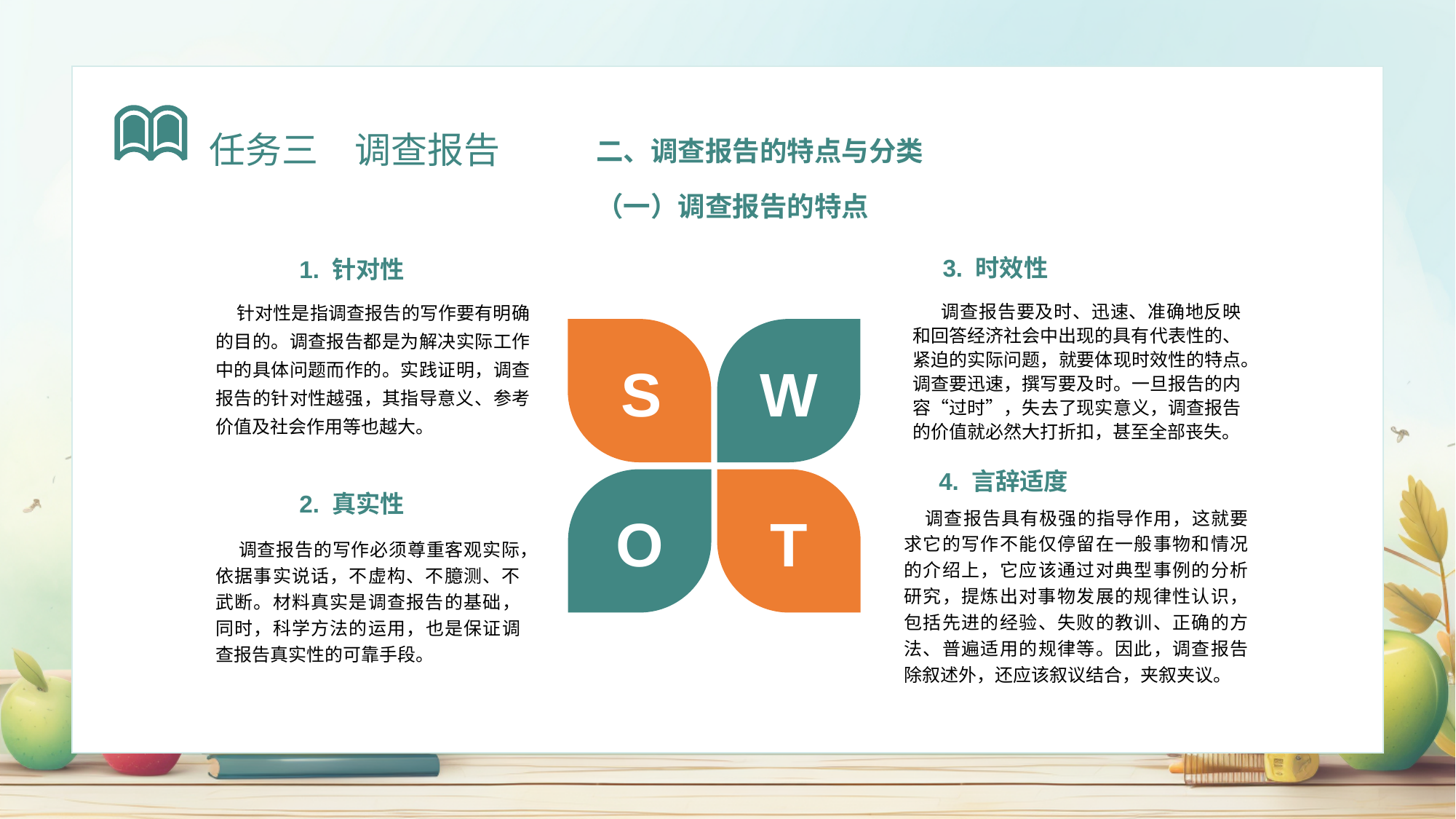

二、调查报告的特点与分类
（一）调查报告的特点
任务三　调查报告

3. 时效性
      调查报告要及时、迅速、准确地反映和回答经济社会中出现的具有代表性的、紧迫的实际问题，就要体现时效性的特点。调查要迅速，撰写要及时。一旦报告的内容“过时”，失去了现实意义，调查报告的价值就必然大打折扣，甚至全部丧失。
1. 针对性
    针对性是指调查报告的写作要有明确的目的。调查报告都是为解决实际工作中的具体问题而作的。实践证明，调查报告的针对性越强，其指导意义、参考价值及社会作用等也越大。

S

W
4. 言辞适度
    调查报告具有极强的指导作用，这就要求它的写作不能仅停留在一般事物和情况的介绍上，它应该通过对典型事例的分析研究，提炼出对事物发展的规律性认识，包括先进的经验、失败的教训、正确的方法、普遍适用的规律等。因此，调查报告除叙述外，还应该叙议结合，夹叙夹议。

O

T
2. 真实性
    调查报告的写作必须尊重客观实际，依据事实说话，不虚构、不臆测、不武断。材料真实是调查报告的基础，同时，科学方法的运用，也是保证调查报告真实性的可靠手段。